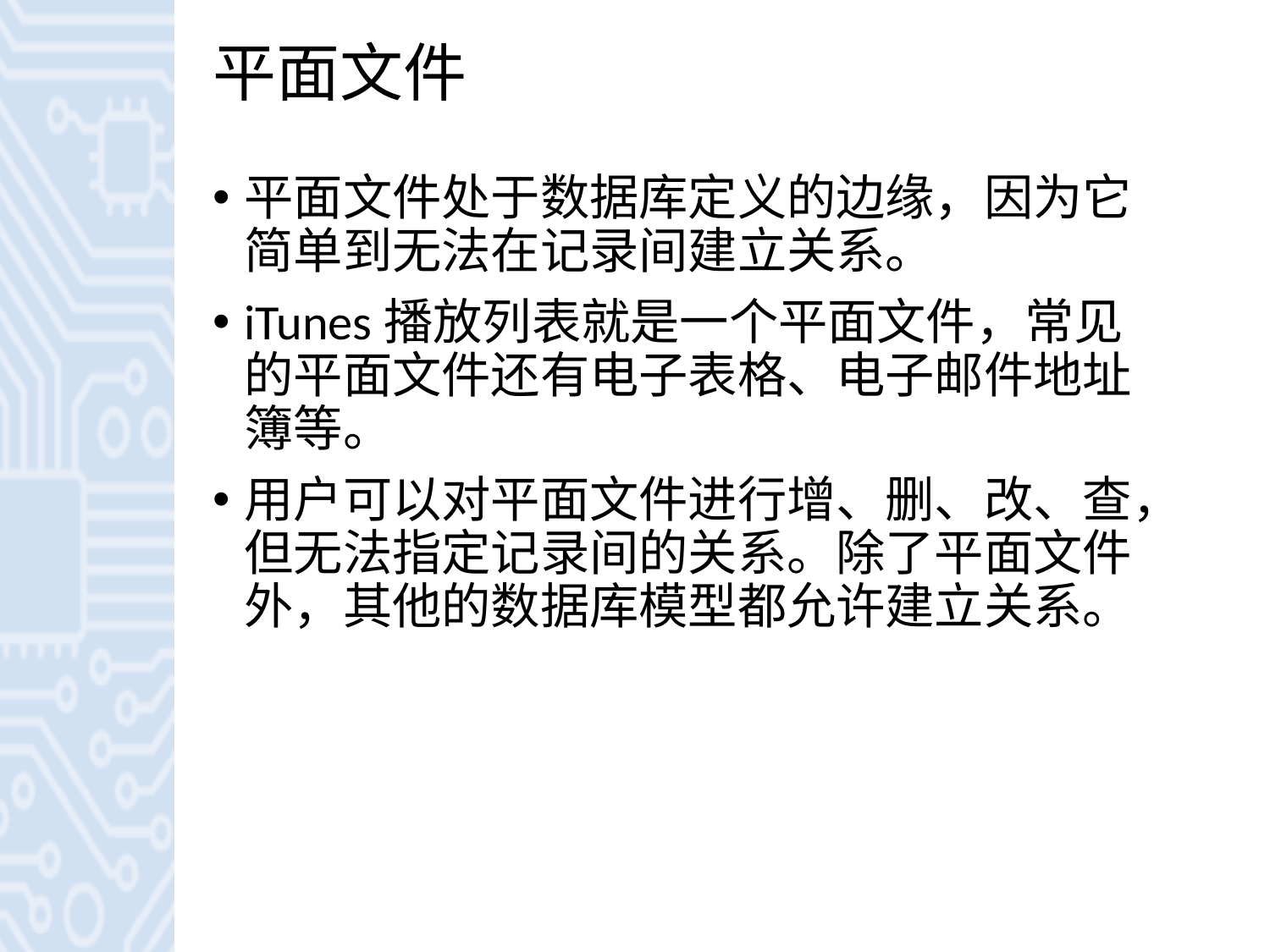

# 平面文件
平面文件处于数据库定义的边缘，因为它简单到无法在记录间建立关系。
iTunes播放列表就是一个平面文件，常见的平面文件还有电子表格、电子邮件地址簿等。
用户可以对平面文件进行增、删、改、查，但无法指定记录间的关系。除了平面文件外，其他的数据库模型都允许建立关系。